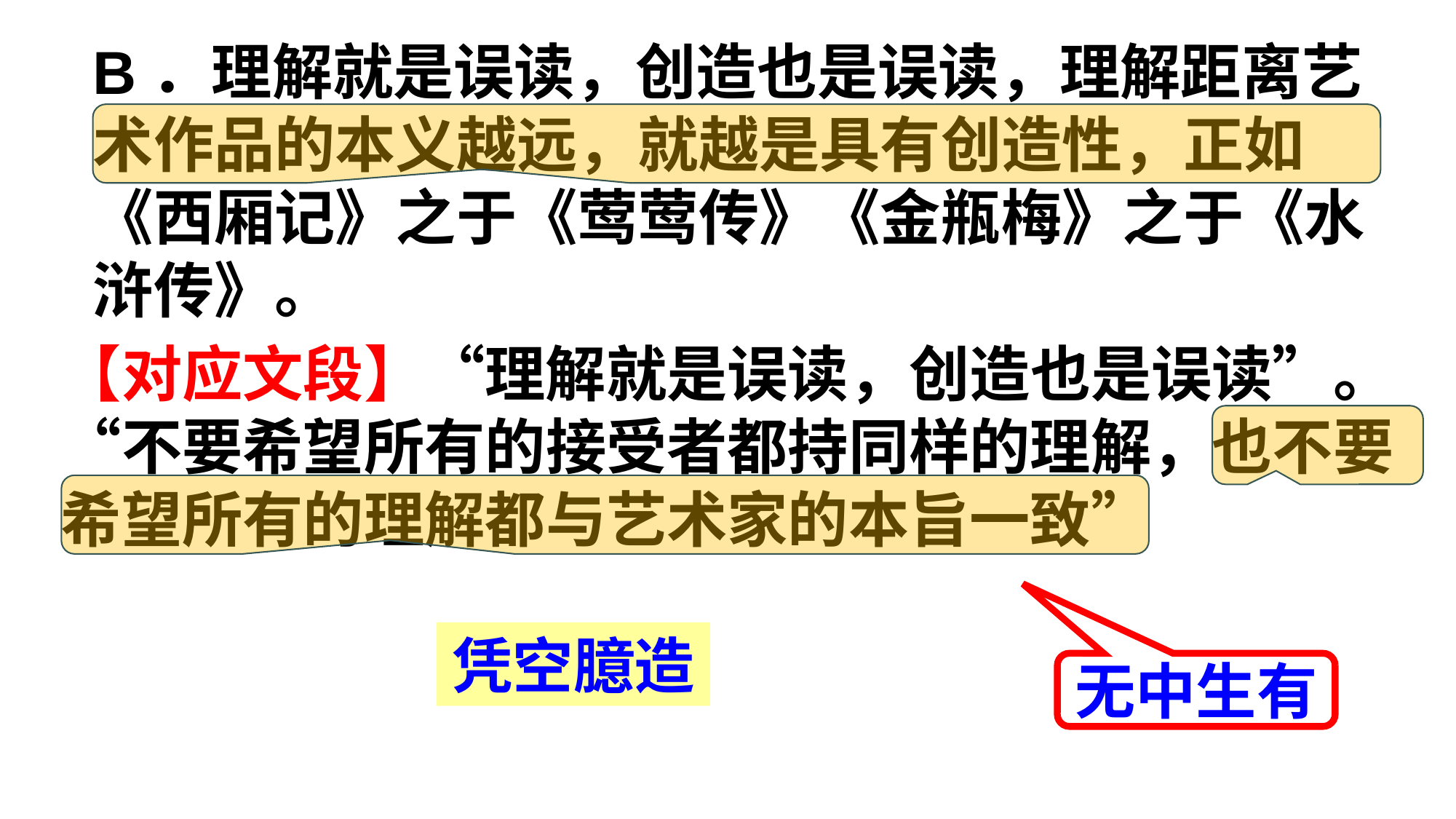

B．理解就是误读，创造也是误读，理解距离艺术作品的本义越远，就越是具有创造性，正如《西厢记》之于《莺莺传》《金瓶梅》之于《水浒传》。

【对应文段】“理解就是误读，创造也是误读”。“不要希望所有的接受者都持同样的理解，也不要希望所有的理解都与艺术家的本旨一致”

凭空臆造
无中生有